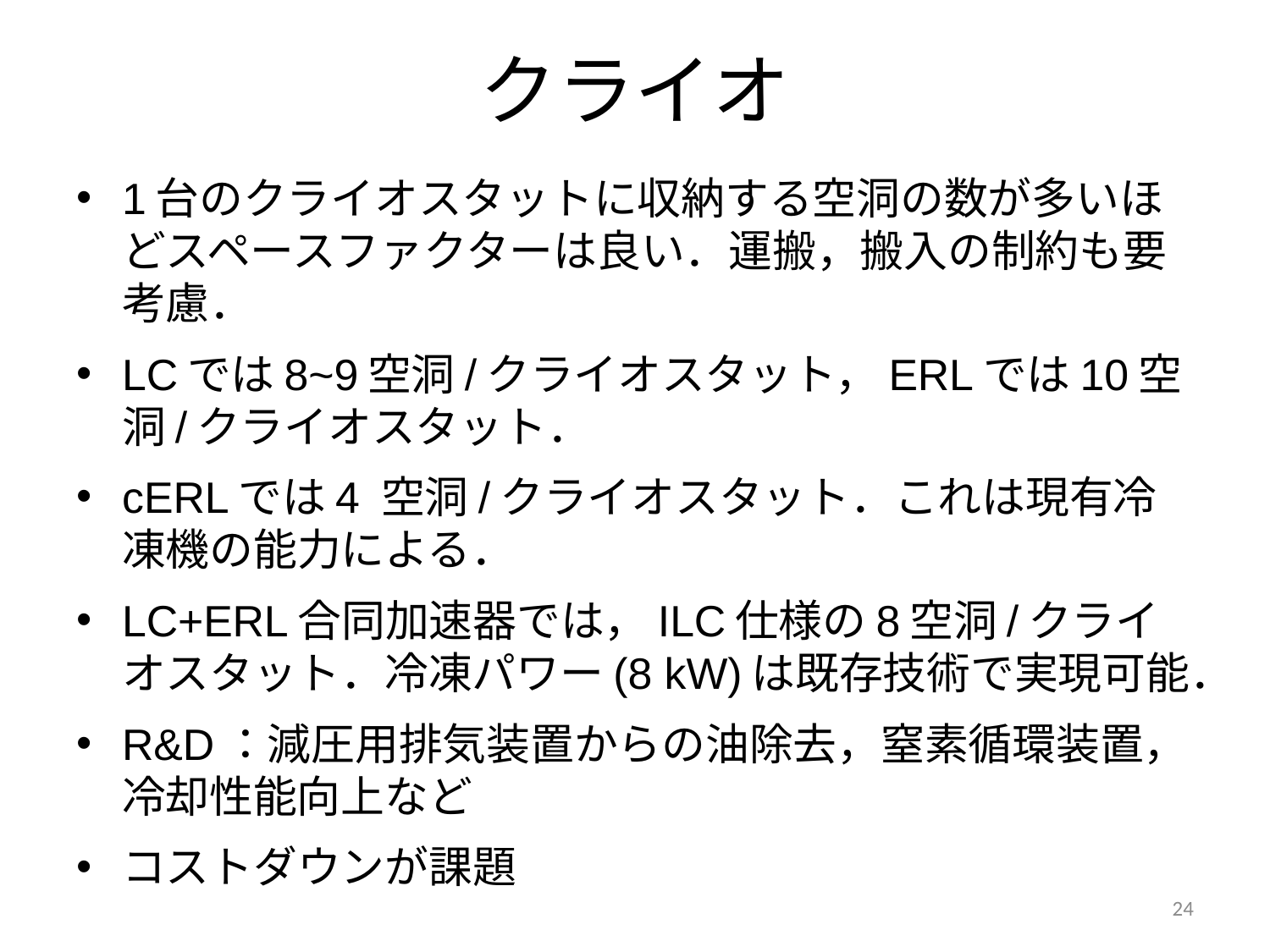

# クライオ
1台のクライオスタットに収納する空洞の数が多いほどスペースファクターは良い．運搬，搬入の制約も要考慮．
LCでは8~9空洞/クライオスタット，ERLでは10空洞/クライオスタット．
cERLでは4 空洞/クライオスタット．これは現有冷凍機の能力による．
LC+ERL合同加速器では，ILC仕様の8空洞/クライオスタット．冷凍パワー(8 kW)は既存技術で実現可能．
R&D：減圧用排気装置からの油除去，窒素循環装置，冷却性能向上など
コストダウンが課題

24